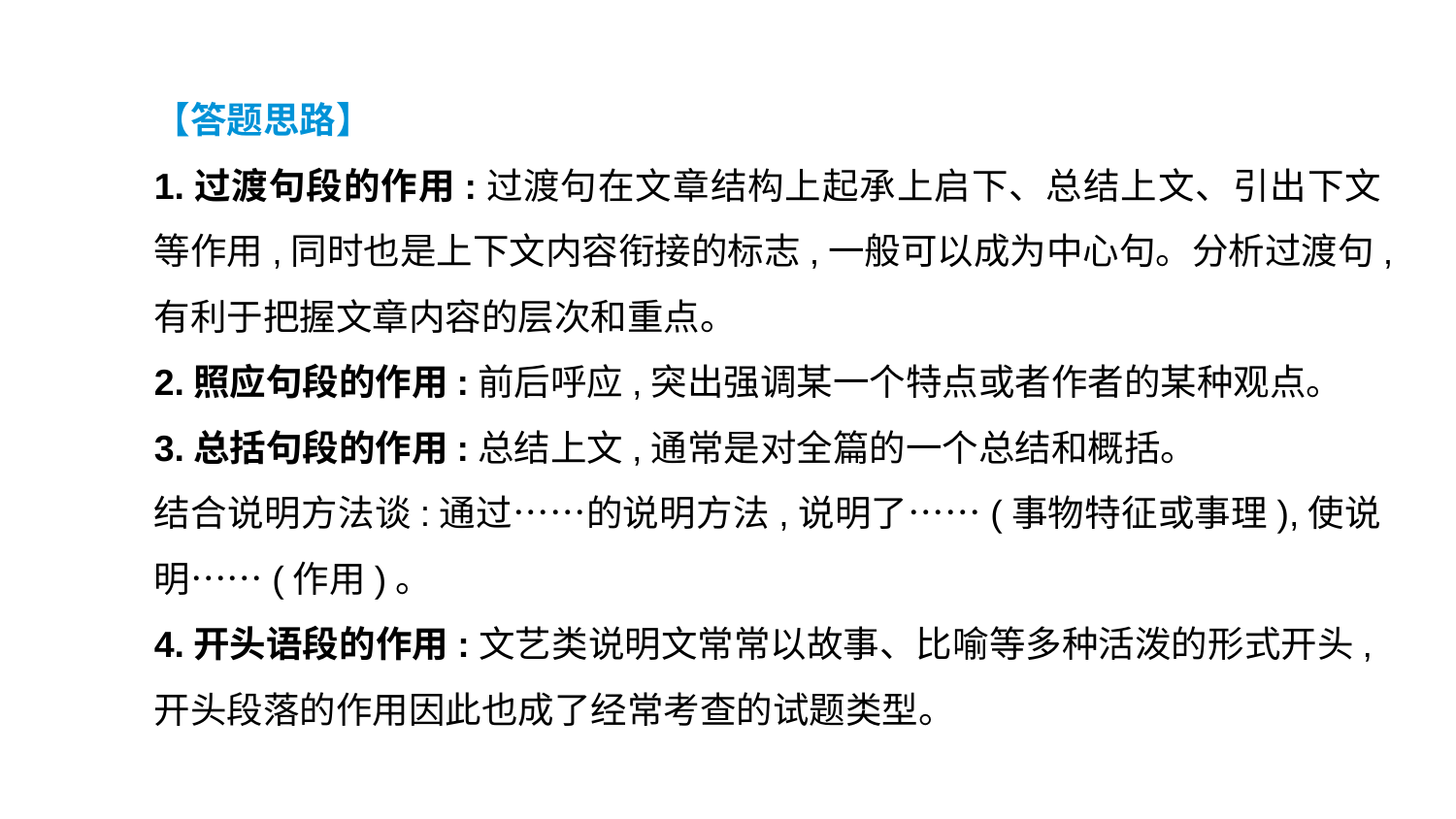

【答题思路】
1.过渡句段的作用:过渡句在文章结构上起承上启下、总结上文、引出下文等作用,同时也是上下文内容衔接的标志,一般可以成为中心句。分析过渡句,有利于把握文章内容的层次和重点。
2.照应句段的作用:前后呼应,突出强调某一个特点或者作者的某种观点。
3.总括句段的作用:总结上文,通常是对全篇的一个总结和概括。
结合说明方法谈:通过……的说明方法,说明了……(事物特征或事理),使说明……(作用)。
4.开头语段的作用:文艺类说明文常常以故事、比喻等多种活泼的形式开头,开头段落的作用因此也成了经常考查的试题类型。